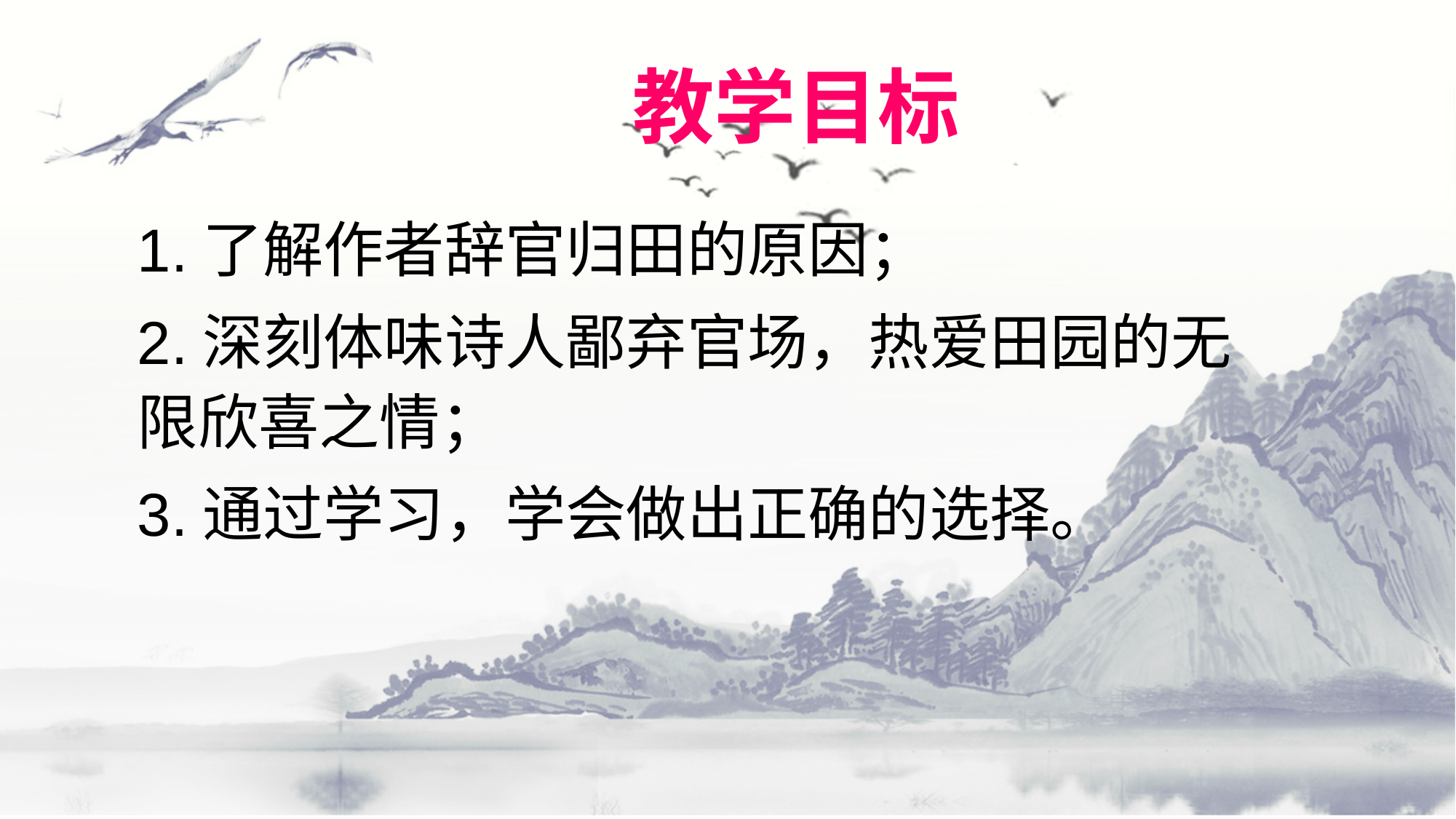

# 教学目标
1.了解作者辞官归田的原因；
2.深刻体味诗人鄙弃官场，热爱田园的无限欣喜之情；
3.通过学习，学会做出正确的选择。